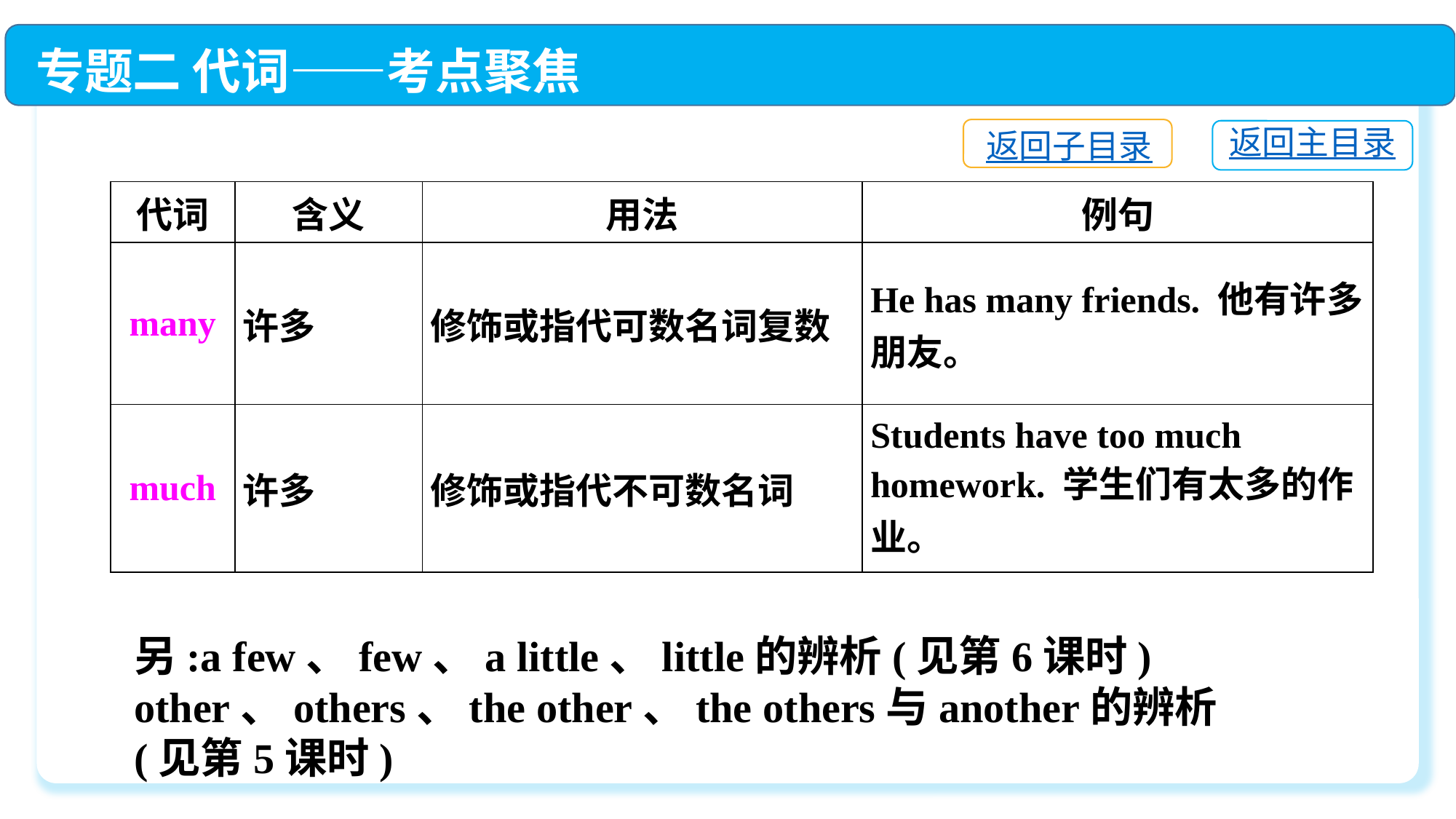

专题二 代词——考点聚焦

返回子目录
返回主目录
| 代词 | 含义 | 用法 | 例句 |
| --- | --- | --- | --- |
| many | 许多 | 修饰或指代可数名词复数 | He has many friends. 他有许多朋友。 |
| much | 许多 | 修饰或指代不可数名词 | Students have too much homework. 学生们有太多的作业。 |

另:a few、few、a little、little的辨析(见第6课时)
other、others、the other、the others与another的辨析(见第5课时)